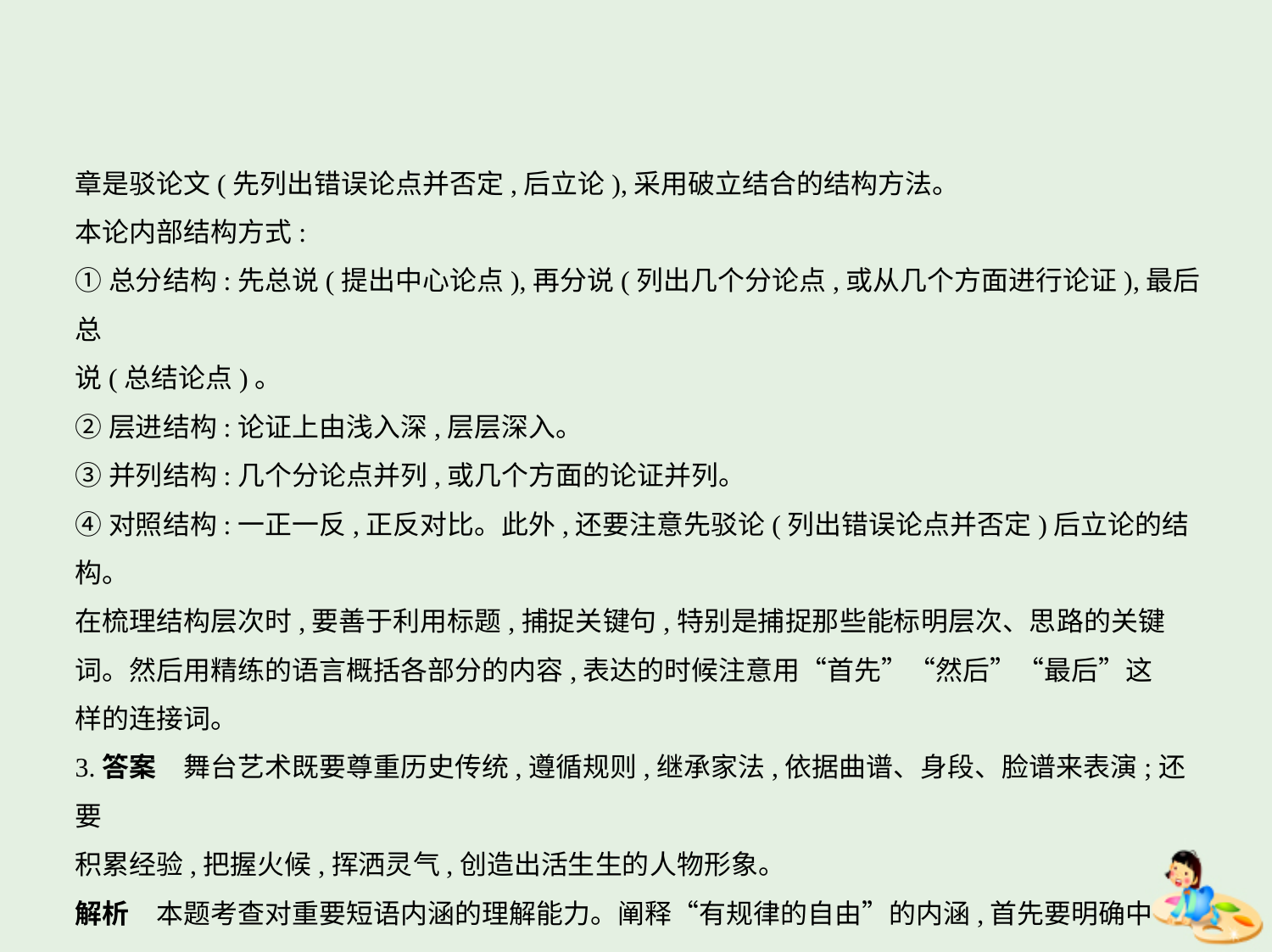

章是驳论文(先列出错误论点并否定,后立论),采用破立结合的结构方法。
本论内部结构方式:
①总分结构:先总说(提出中心论点),再分说(列出几个分论点,或从几个方面进行论证),最后总
说(总结论点)。
②层进结构:论证上由浅入深,层层深入。
③并列结构:几个分论点并列,或几个方面的论证并列。
④对照结构:一正一反,正反对比。此外,还要注意先驳论(列出错误论点并否定)后立论的结构。
在梳理结构层次时,要善于利用标题,捕捉关键句,特别是捕捉那些能标明层次、思路的关键
词。然后用精练的语言概括各部分的内容,表达的时候注意用“首先”“然后”“最后”这
样的连接词。
3.答案　舞台艺术既要尊重历史传统,遵循规则,继承家法,依据曲谱、身段、脸谱来表演;还要
积累经验,把握火候,挥洒灵气,创造出活生生的人物形象。
解析　本题考查对重要短语内涵的理解能力。阐释“有规律的自由”的内涵,首先要明确中